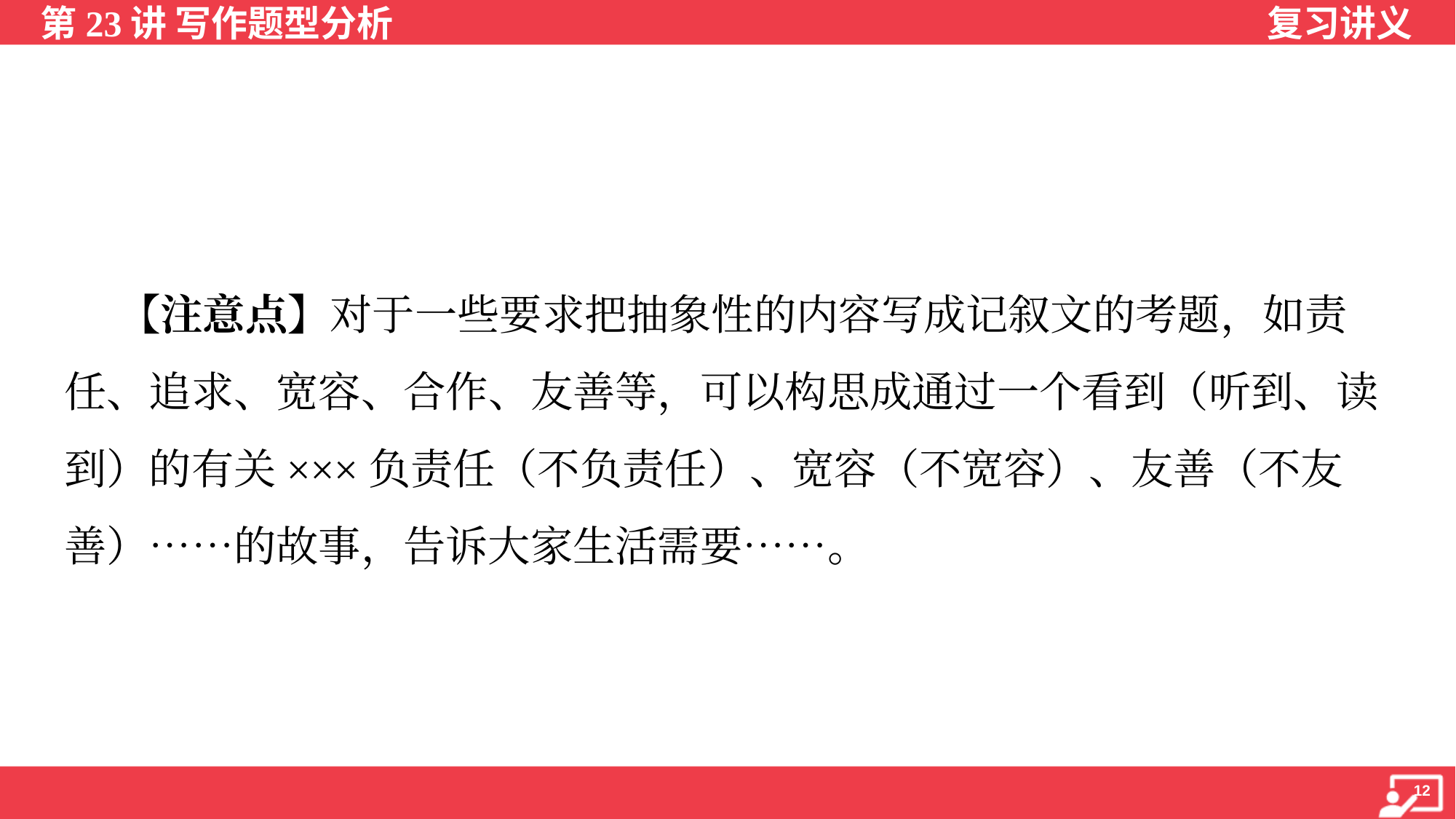

【注意点】对于一些要求把抽象性的内容写成记叙文的考题，如责
任、追求、宽容、合作、友善等，可以构思成通过一个看到（听到、读
到）的有关×××负责任（不负责任）、宽容（不宽容）、友善（不友
善）……的故事，告诉大家生活需要……。